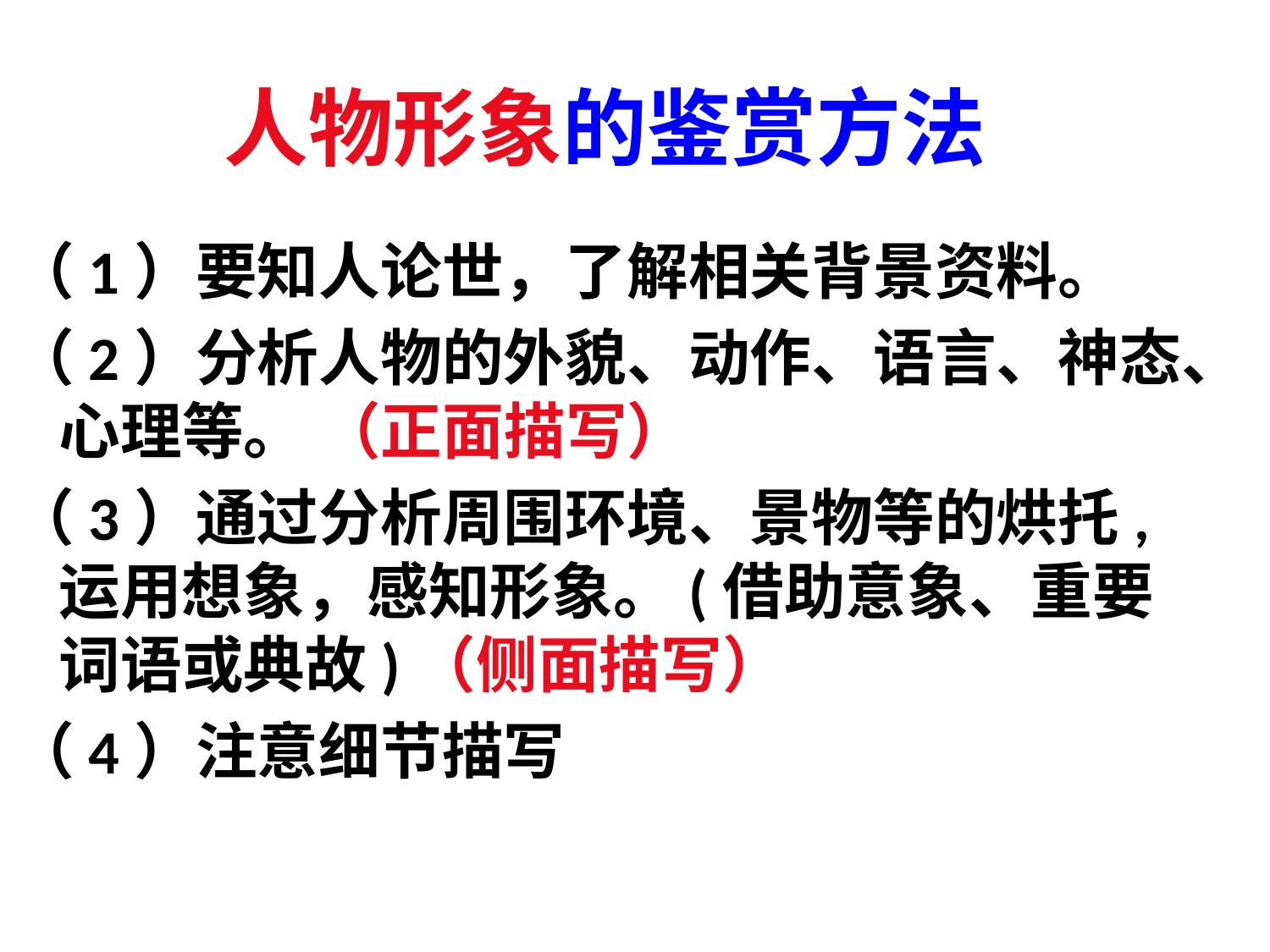

人物形象的鉴赏方法
（1）要知人论世，了解相关背景资料。
（2）分析人物的外貌、动作、语言、神态、心理等。 （正面描写）
（3）通过分析周围环境、景物等的烘托,运用想象，感知形象。(借助意象、重要词语或典故)（侧面描写）
（4）注意细节描写